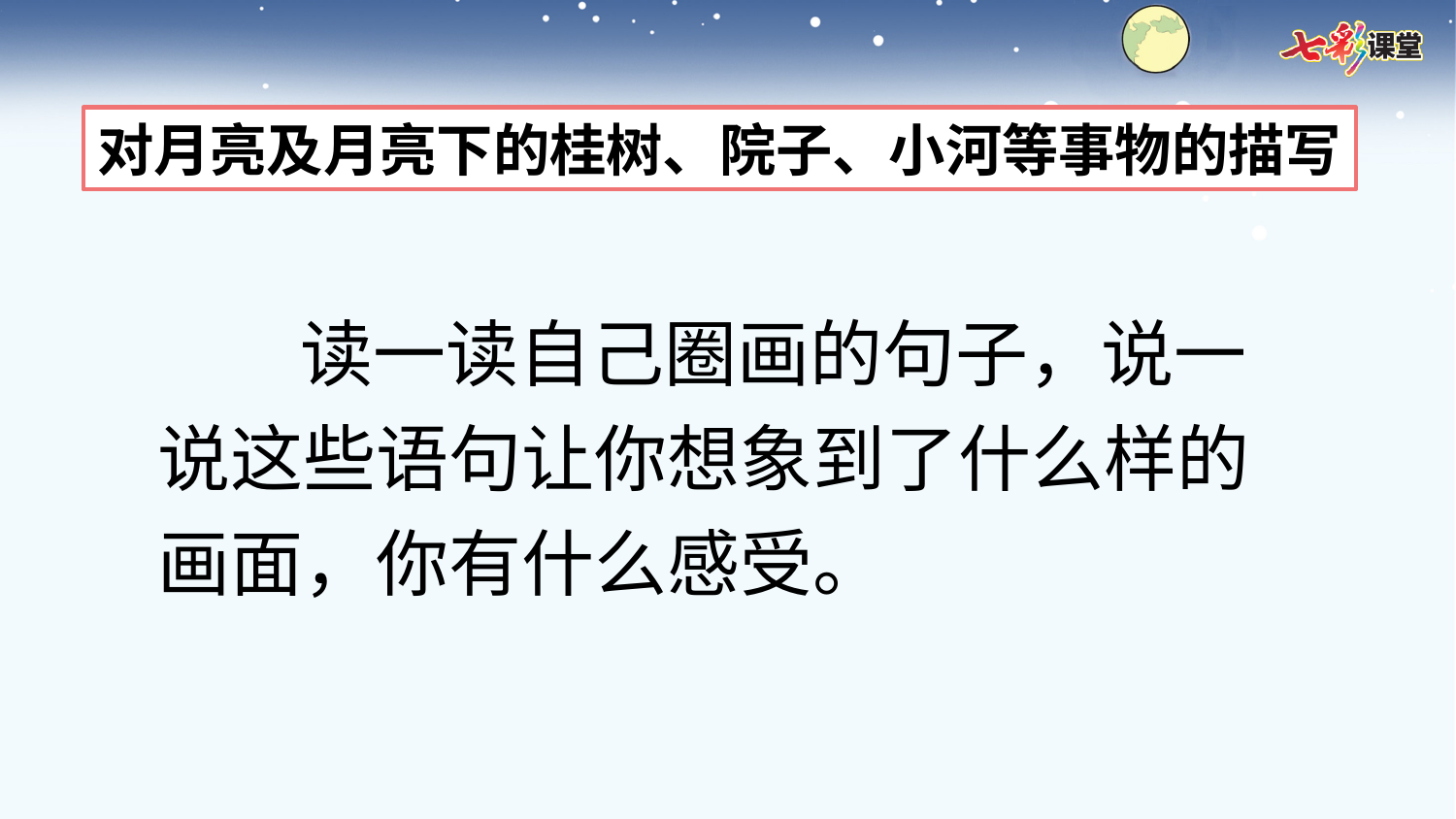

对月亮及月亮下的桂树、院子、小河等事物的描写
读一读自己圈画的句子，说一说这些语句让你想象到了什么样的画面，你有什么感受。